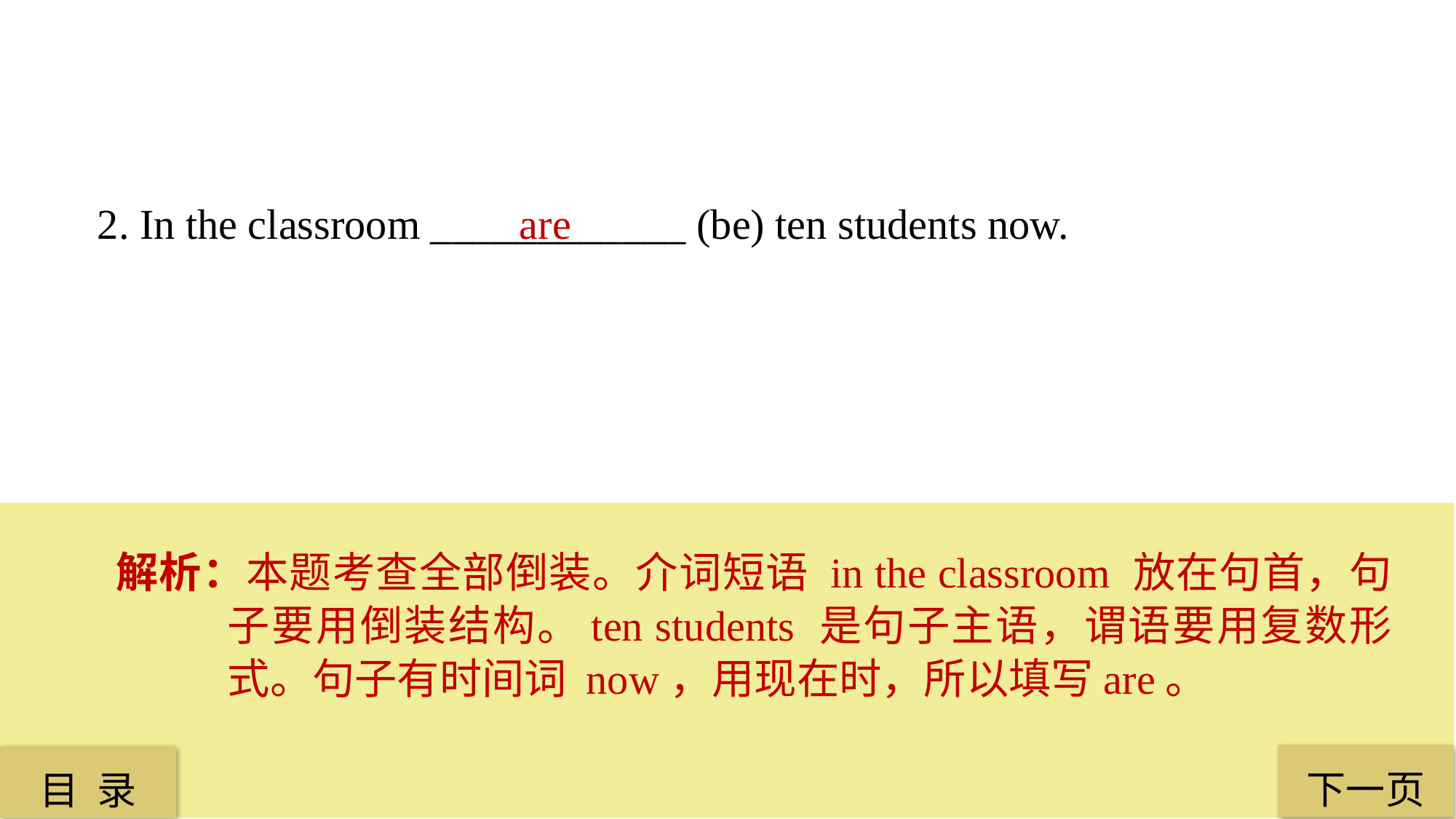

2. In the classroom ____________ (be) ten students now.
are
解析：本题考查全部倒装。介词短语 in the classroom 放在句首，句子要用倒装结构。ten students 是句子主语，谓语要用复数形式。句子有时间词 now，用现在时，所以填写are。